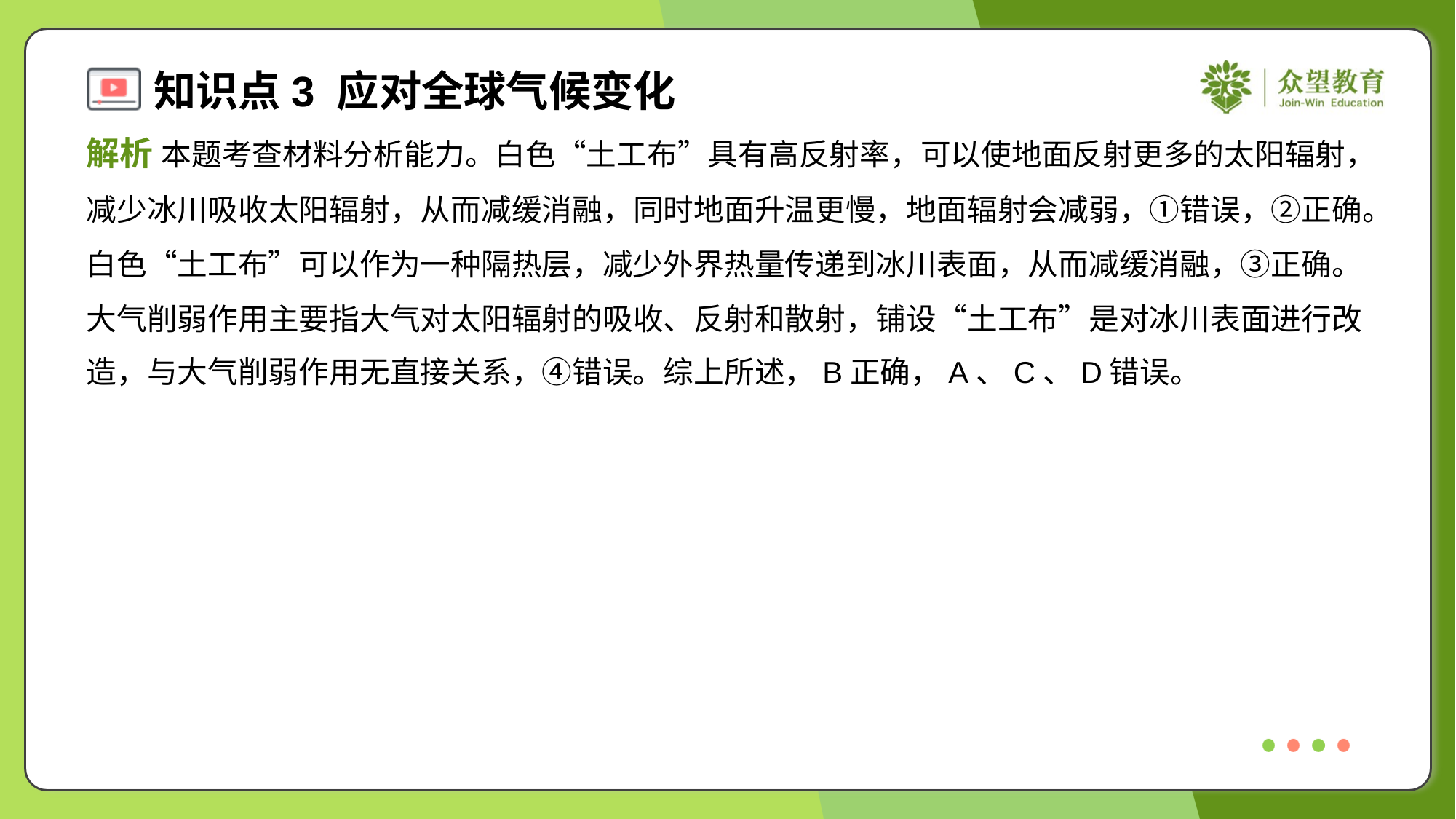

解析 本题考查材料分析能力。白色“土工布”具有高反射率，可以使地面反射更多的太阳辐射，
减少冰川吸收太阳辐射，从而减缓消融，同时地面升温更慢，地面辐射会减弱，①错误，②正确。
白色“土工布”可以作为一种隔热层，减少外界热量传递到冰川表面，从而减缓消融，③正确。
大气削弱作用主要指大气对太阳辐射的吸收、反射和散射，铺设“土工布”是对冰川表面进行改
造，与大气削弱作用无直接关系，④错误。综上所述，B正确，A、C、D错误。